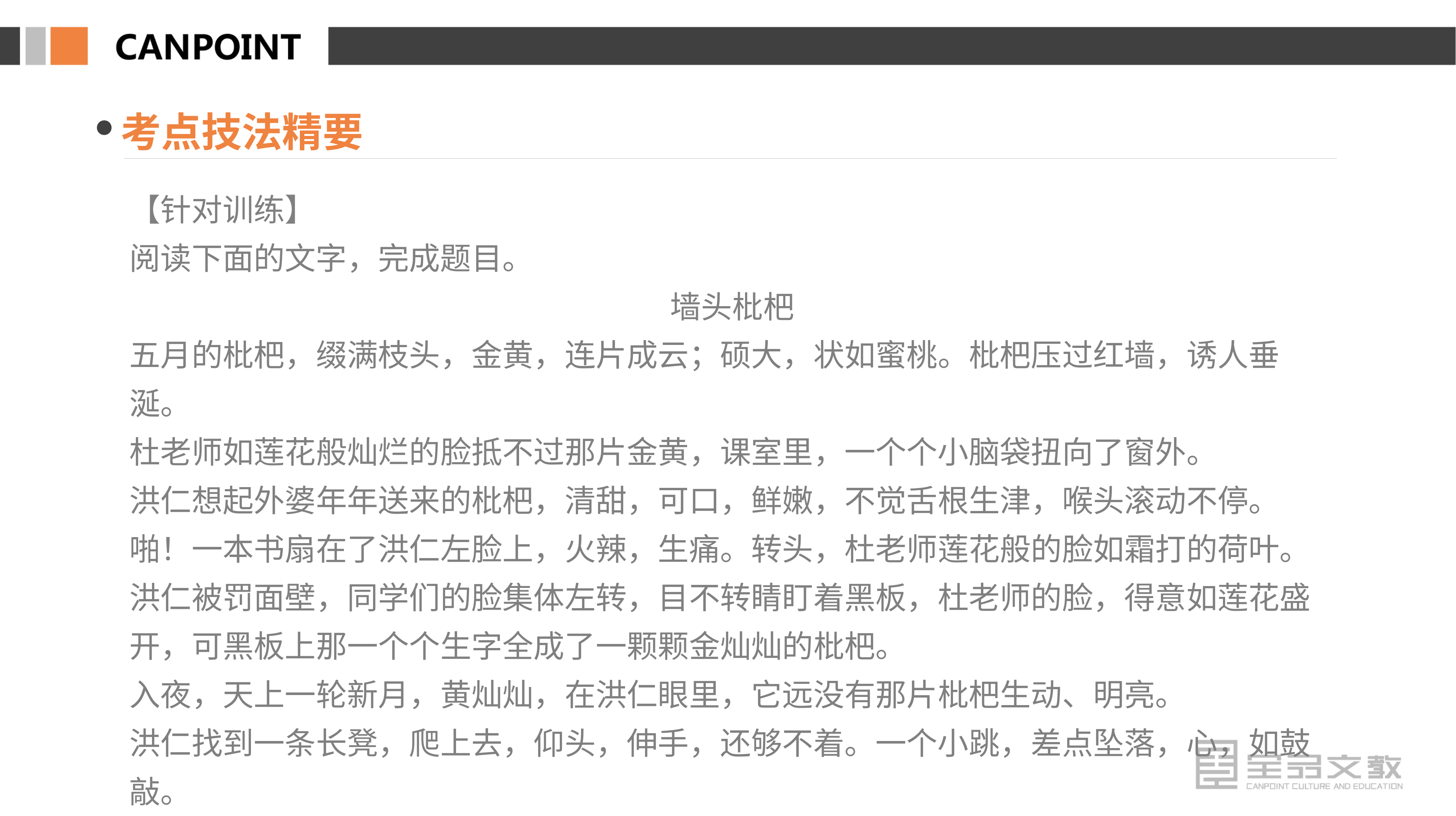

考点技法精要

【针对训练】
阅读下面的文字，完成题目。
墙头枇杷
五月的枇杷，缀满枝头，金黄，连片成云；硕大，状如蜜桃。枇杷压过红墙，诱人垂涎。
杜老师如莲花般灿烂的脸抵不过那片金黄，课室里，一个个小脑袋扭向了窗外。
洪仁想起外婆年年送来的枇杷，清甜，可口，鲜嫩，不觉舌根生津，喉头滚动不停。
啪！一本书扇在了洪仁左脸上，火辣，生痛。转头，杜老师莲花般的脸如霜打的荷叶。
洪仁被罚面壁，同学们的脸集体左转，目不转睛盯着黑板，杜老师的脸，得意如莲花盛开，可黑板上那一个个生字全成了一颗颗金灿灿的枇杷。
入夜，天上一轮新月，黄灿灿，在洪仁眼里，它远没有那片枇杷生动、明亮。
洪仁找到一条长凳，爬上去，仰头，伸手，还够不着。一个小跳，差点坠落，心，如鼓敲。